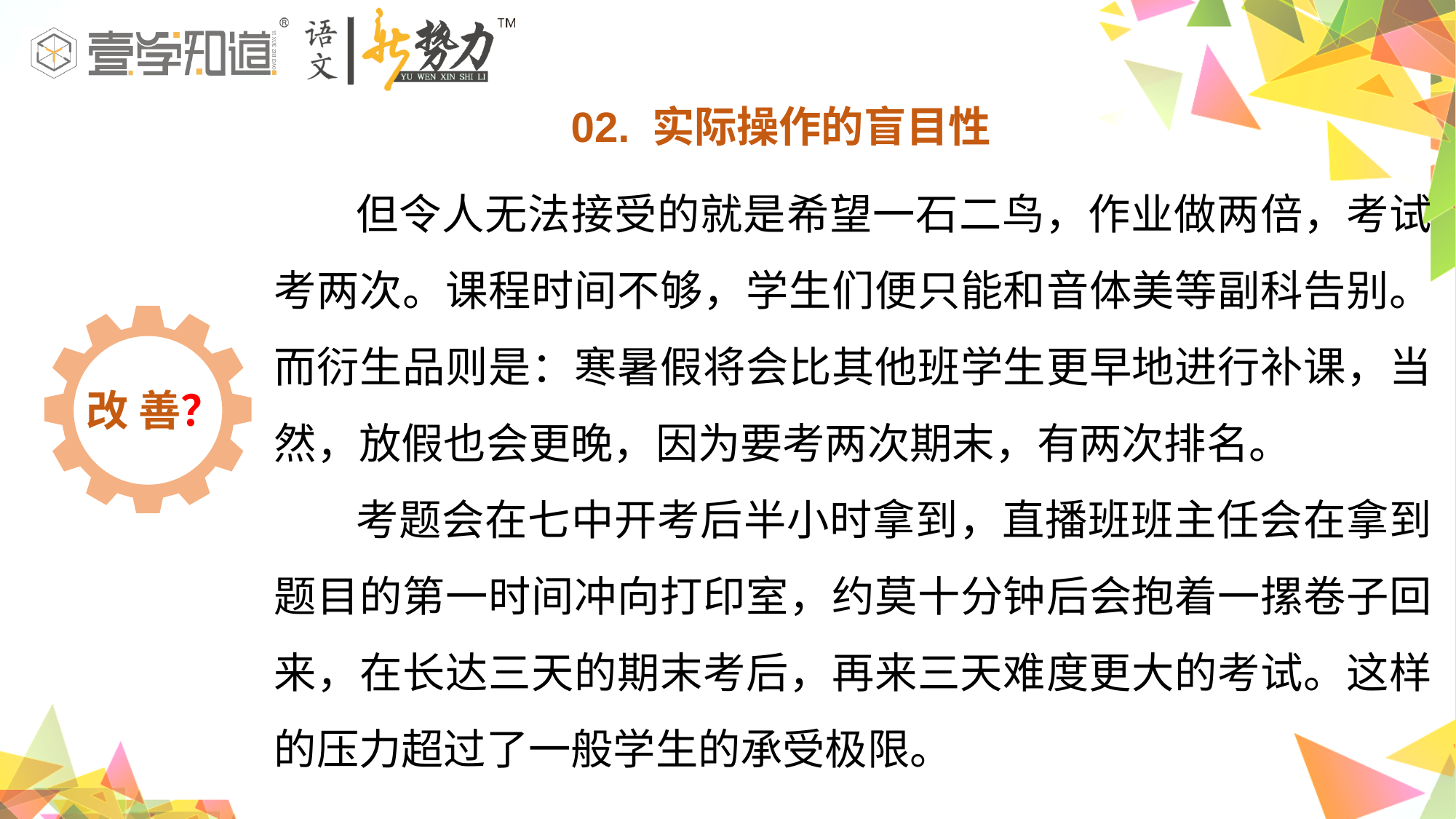

但令人无法接受的就是希望一石二鸟，作业做两倍，考试考两次。课程时间不够，学生们便只能和音体美等副科告别。而衍生品则是：寒暑假将会比其他班学生更早地进行补课，当然，放假也会更晚，因为要考两次期末，有两次排名。
       考题会在七中开考后半小时拿到，直播班班主任会在拿到题目的第一时间冲向打印室，约莫十分钟后会抱着一摞卷子回来，在长达三天的期末考后，再来三天难度更大的考试。这样的压力超过了一般学生的承受极限。

02. 实际操作的盲目性

改 善？